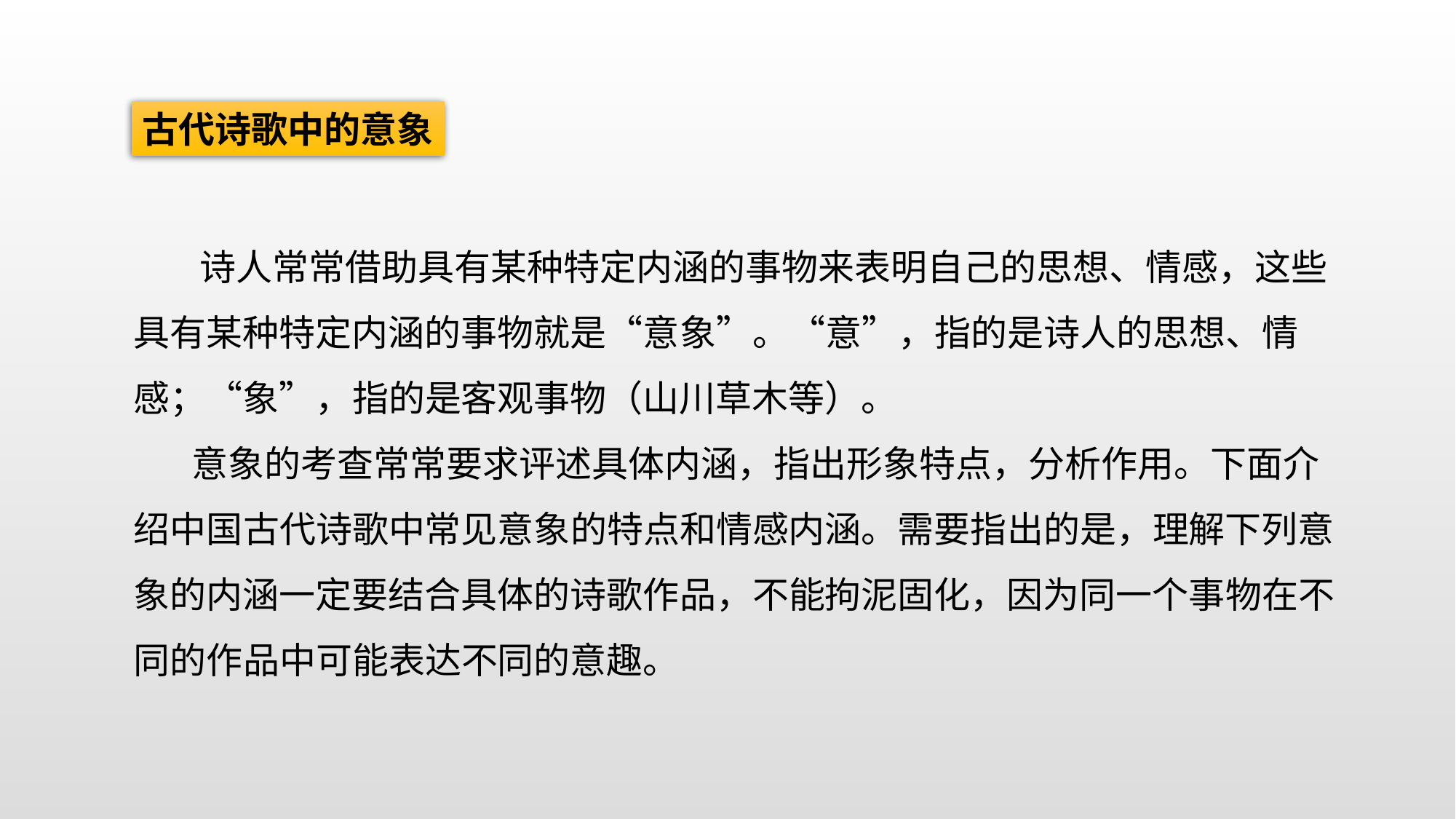

古代诗歌中的意象
       诗人常常借助具有某种特定内涵的事物来表明自己的思想、情感，这些具有某种特定内涵的事物就是“意象”。“意”，指的是诗人的思想、情感；“象”，指的是客观事物（山川草木等）。
      意象的考查常常要求评述具体内涵，指出形象特点，分析作用。下面介绍中国古代诗歌中常见意象的特点和情感内涵。需要指出的是，理解下列意象的内涵一定要结合具体的诗歌作品，不能拘泥固化，因为同一个事物在不同的作品中可能表达不同的意趣。